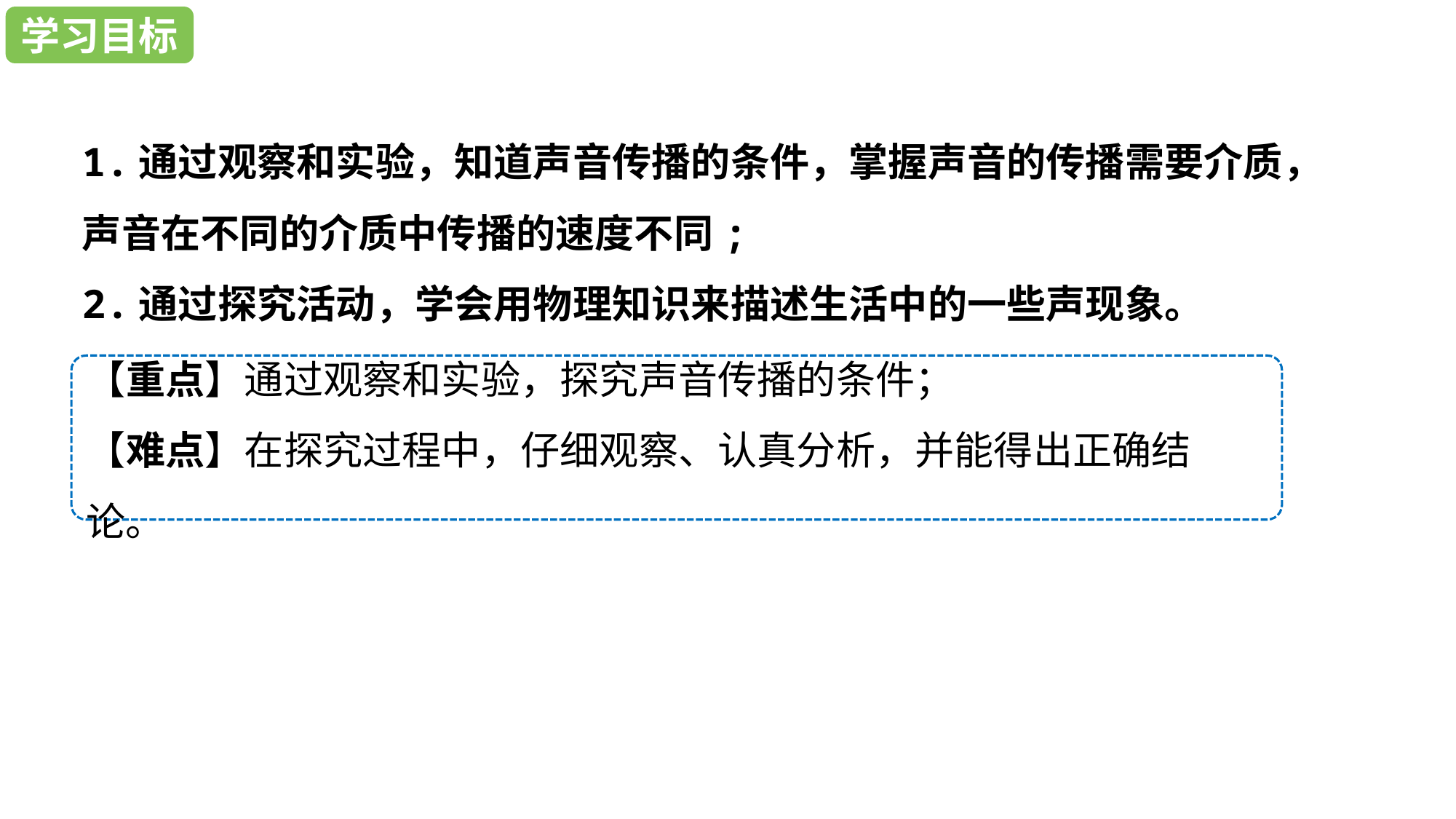

学习目标
学习目标
1.通过观察和实验，知道声音传播的条件，掌握声音的传播需要介质，声音在不同的介质中传播的速度不同;
2.通过探究活动，学会用物理知识来描述生活中的一些声现象。
【重点】通过观察和实验，探究声音传播的条件；
【难点】在探究过程中，仔细观察、认真分析，并能得出正确结论。